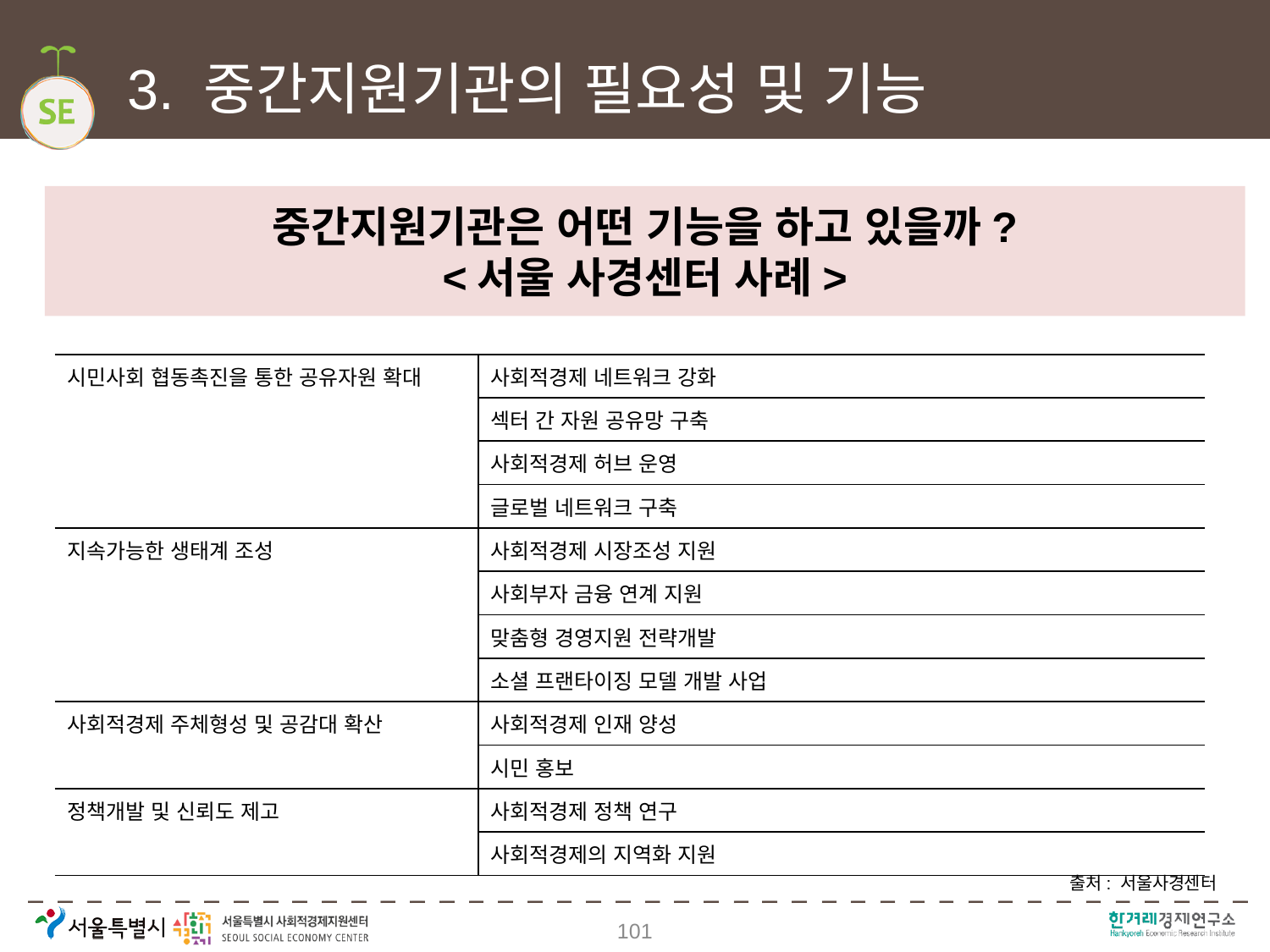

# 3. 중간지원기관의 필요성 및 기능
중간지원기관은 어떤 기능을 하고 있을까?
<서울 사경센터 사례>
| 시민사회 협동촉진을 통한 공유자원 확대 | 사회적경제 네트워크 강화 |
| --- | --- |
|  | 섹터 간 자원 공유망 구축 |
|  | 사회적경제 허브 운영 |
|  | 글로벌 네트워크 구축 |
| 지속가능한 생태계 조성 | 사회적경제 시장조성 지원 |
|  | 사회부자 금융 연계 지원 |
|  | 맞춤형 경영지원 전략개발 |
|  | 소셜 프랜타이징 모델 개발 사업 |
| 사회적경제 주체형성 및 공감대 확산 | 사회적경제 인재 양성 |
|  | 시민 홍보 |
| 정책개발 및 신뢰도 제고 | 사회적경제 정책 연구 |
|  | 사회적경제의 지역화 지원 |
출처: 서울사경센터
101